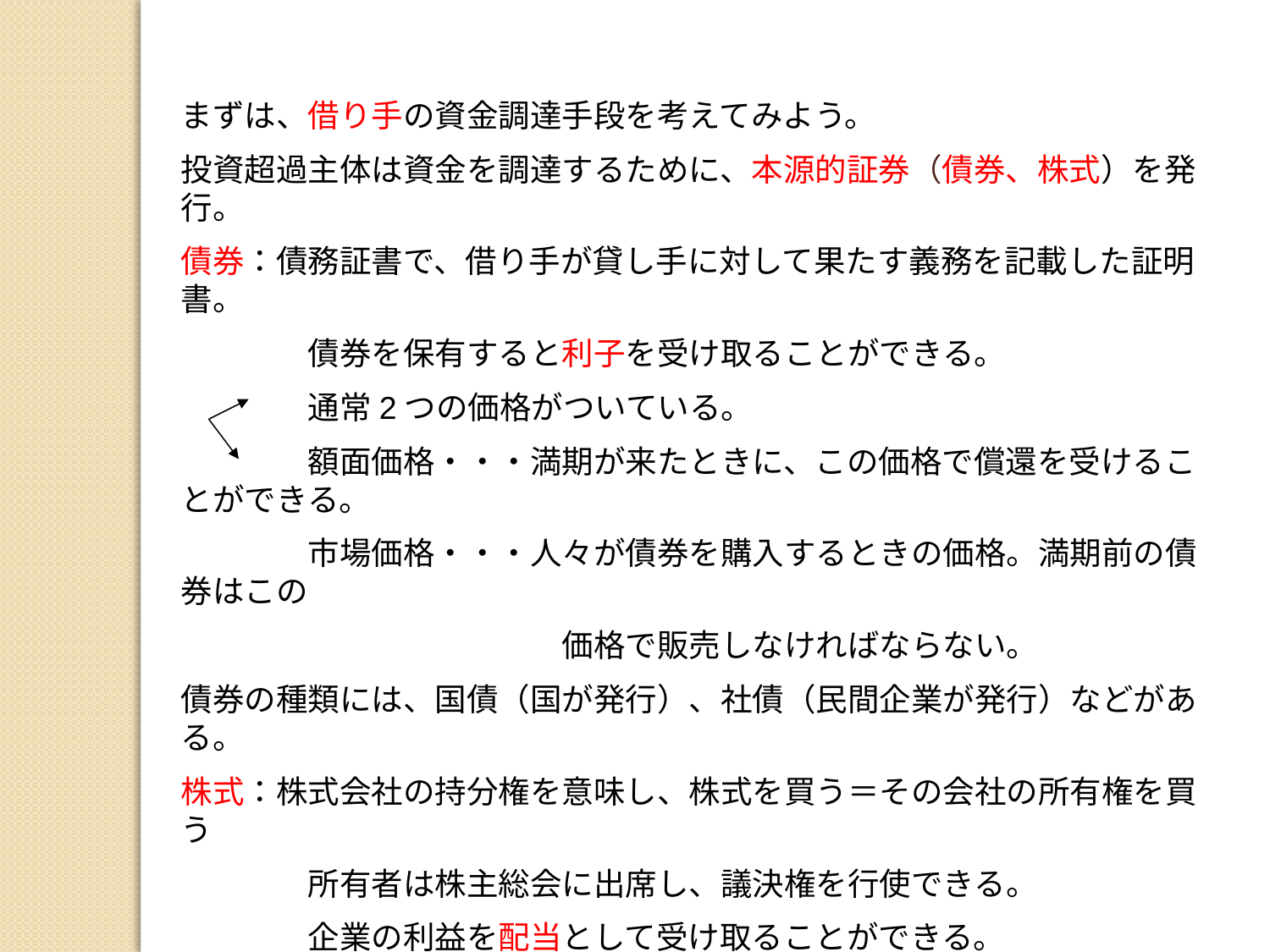

まずは、借り手の資金調達手段を考えてみよう。
投資超過主体は資金を調達するために、本源的証券（債券、株式）を発行。
債券：債務証書で、借り手が貸し手に対して果たす義務を記載した証明書。
　　　　債券を保有すると利子を受け取ることができる。
　　　　通常2つの価格がついている。
　　　　額面価格・・・満期が来たときに、この価格で償還を受けることができる。
　　　　市場価格・・・人々が債券を購入するときの価格。満期前の債券はこの
　　　　　　　　　　　　価格で販売しなければならない。
債券の種類には、国債（国が発行）、社債（民間企業が発行）などがある。
株式：株式会社の持分権を意味し、株式を買う＝その会社の所有権を買う
　　　　所有者は株主総会に出席し、議決権を行使できる。
　　　　企業の利益を配当として受け取ることができる。